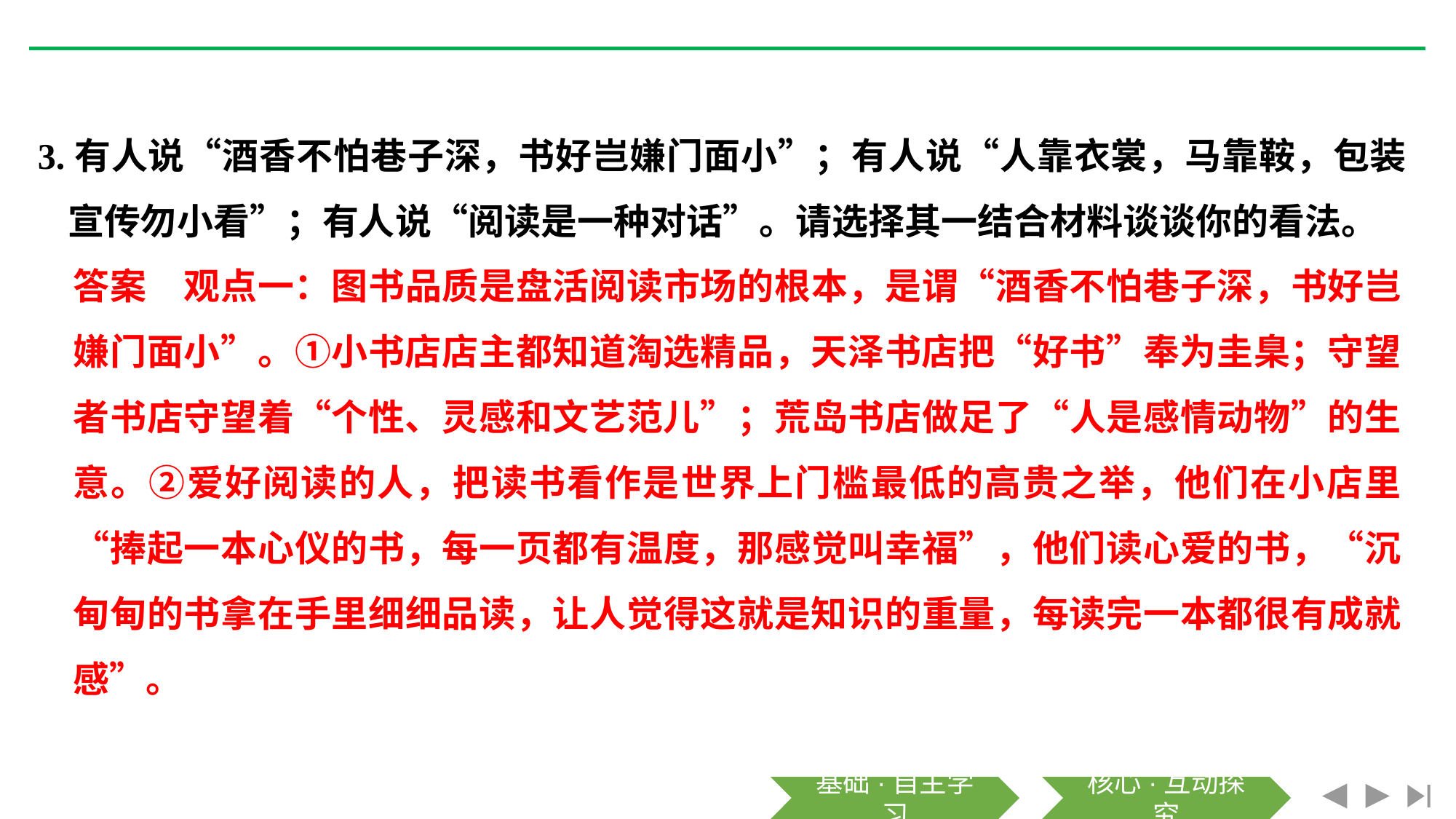

3.有人说“酒香不怕巷子深，书好岂嫌门面小”；有人说“人靠衣裳，马靠鞍，包装宣传勿小看”；有人说“阅读是一种对话”。请选择其一结合材料谈谈你的看法。
答案　观点一：图书品质是盘活阅读市场的根本，是谓“酒香不怕巷子深，书好岂嫌门面小”。①小书店店主都知道淘选精品，天泽书店把“好书”奉为圭臬；守望者书店守望着“个性、灵感和文艺范儿”；荒岛书店做足了“人是感情动物”的生意。②爱好阅读的人，把读书看作是世界上门槛最低的高贵之举，他们在小店里“捧起一本心仪的书，每一页都有温度，那感觉叫幸福”，他们读心爱的书，“沉甸甸的书拿在手里细细品读，让人觉得这就是知识的重量，每读完一本都很有成就感”。